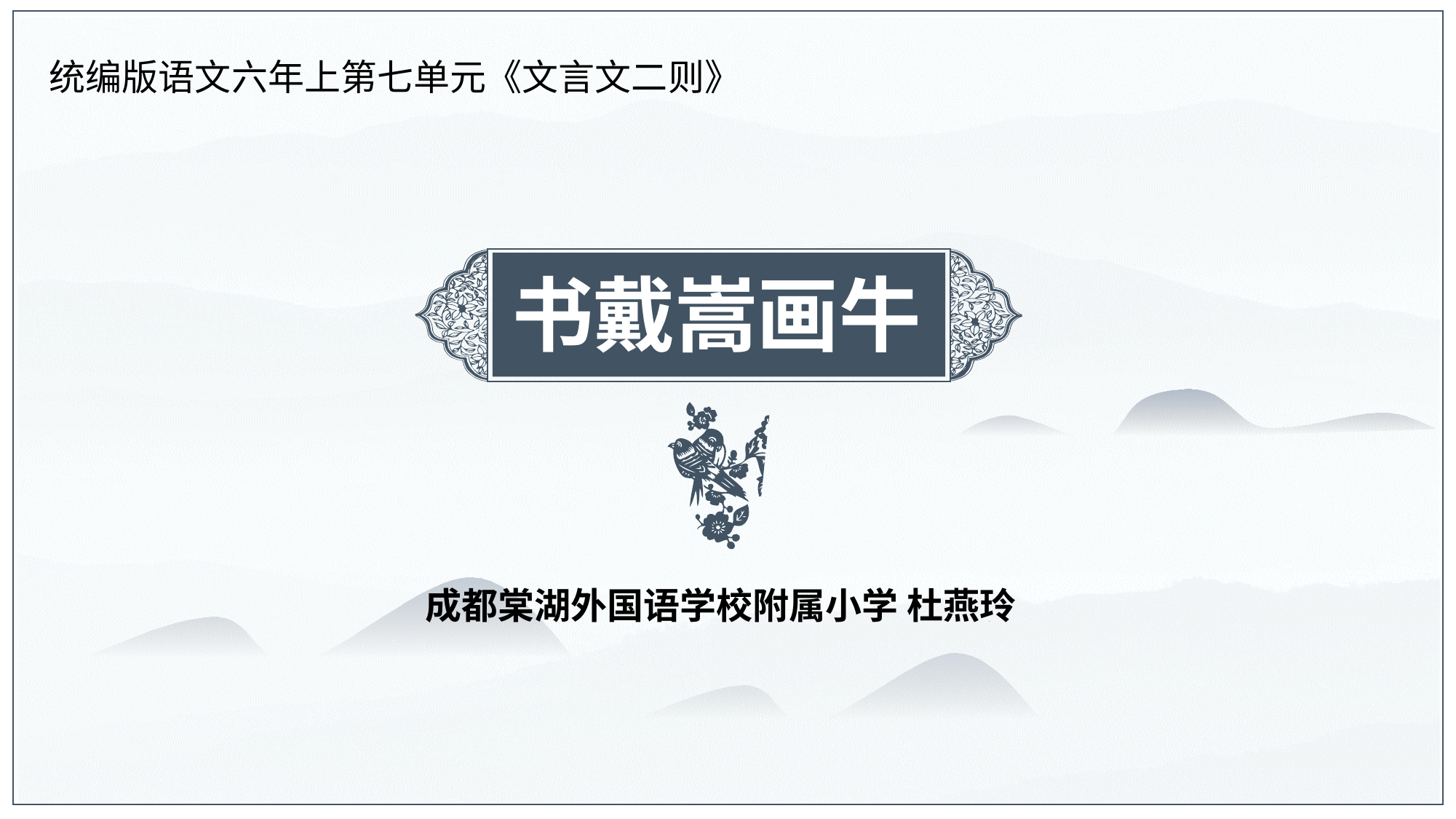

统编版语文六年上第七单元《文言文二则》
书戴嵩画牛

成都棠湖外国语学校附属小学 杜燕玲